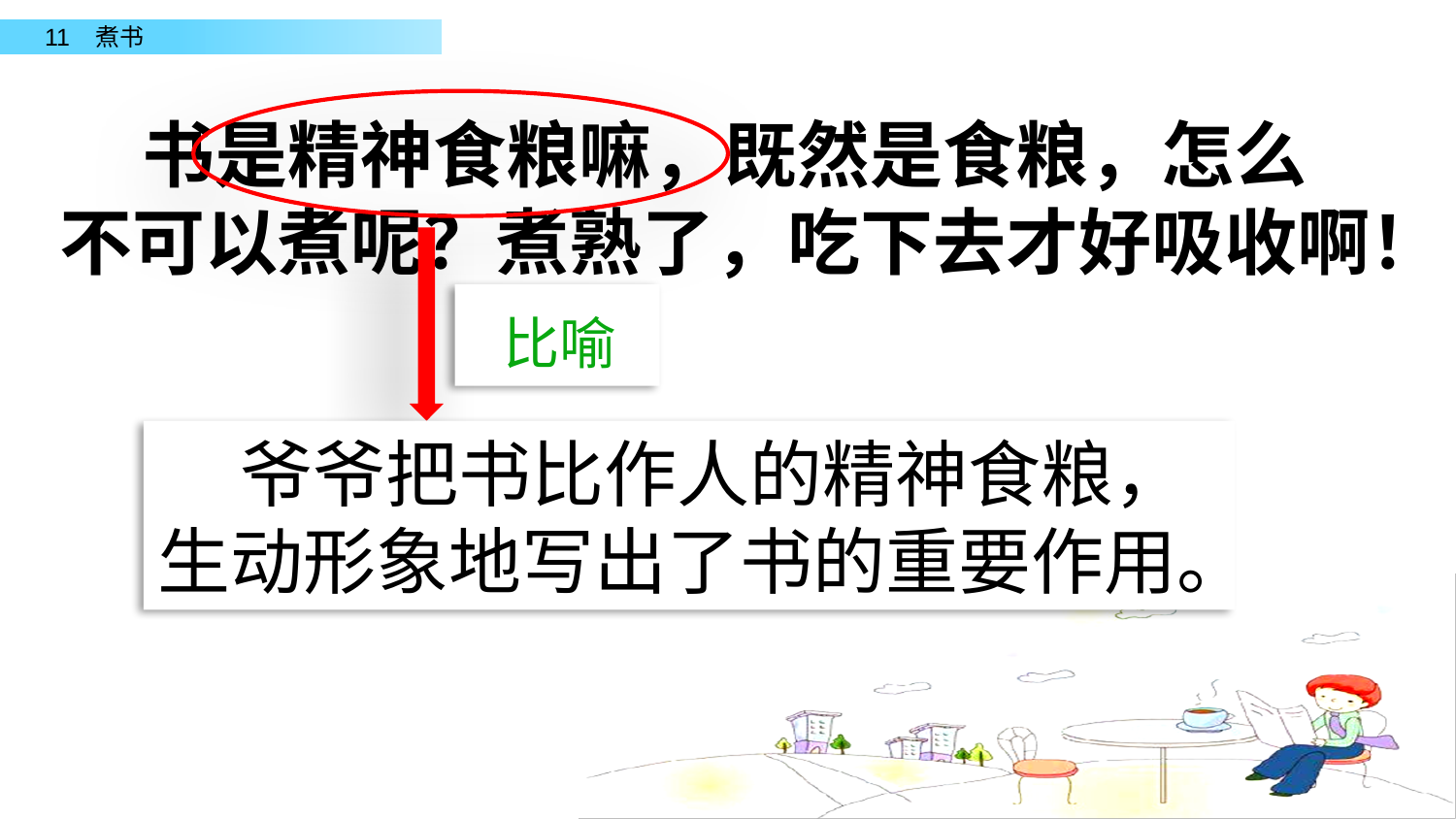

书是精神食粮嘛，既然是食粮，怎么不可以煮呢？煮熟了，吃下去才好吸收啊！

 比喻
    爷爷把书比作人的精神食粮，生动形象地写出了书的重要作用。